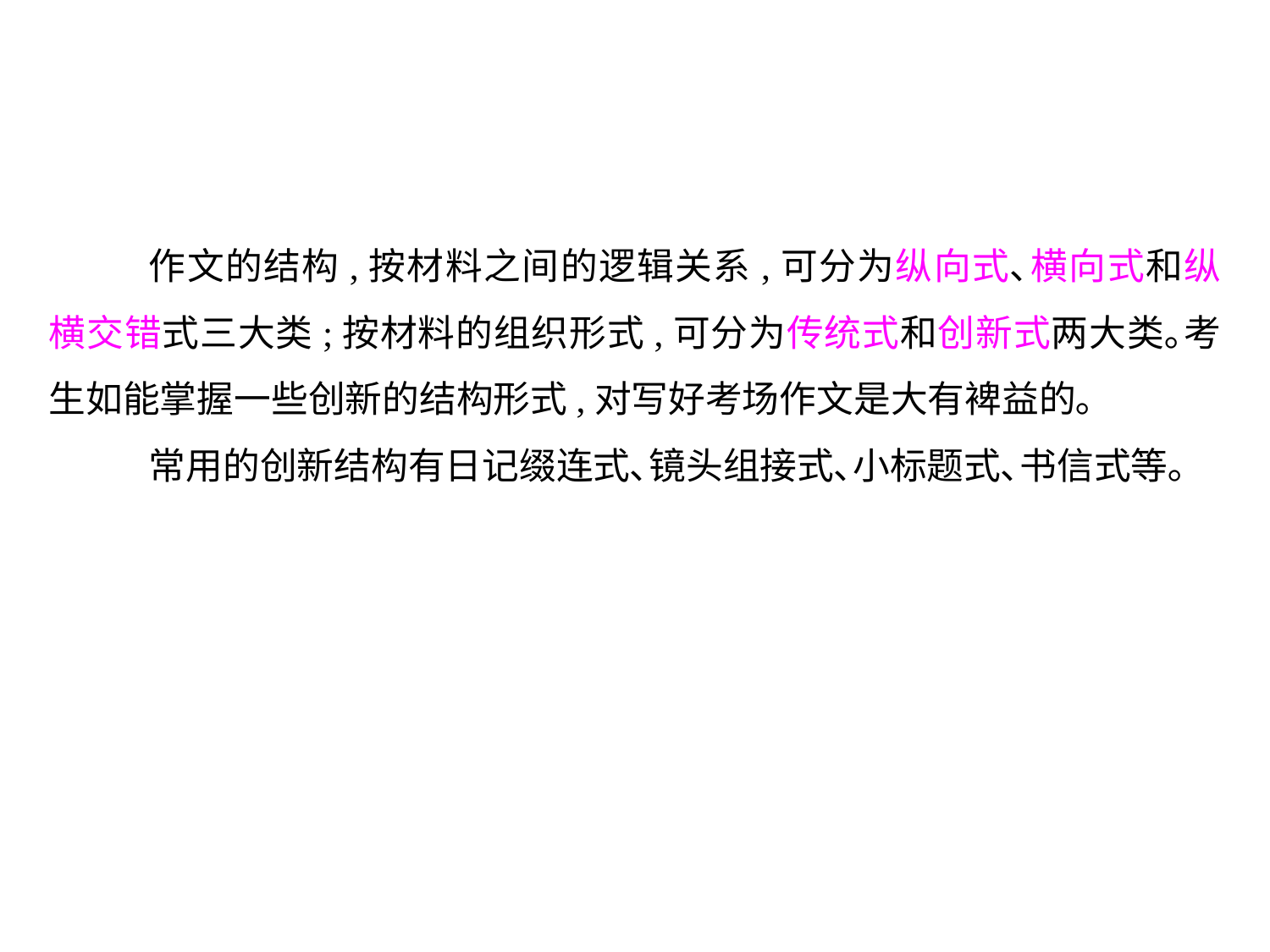

作文的结构,按材料之间的逻辑关系,可分为纵向式､横向式和纵横交错式三大类;按材料的组织形式,可分为传统式和创新式两大类｡考生如能掌握一些创新的结构形式,对写好考场作文是大有裨益的｡
常用的创新结构有日记缀连式､镜头组接式､小标题式､书信式等｡